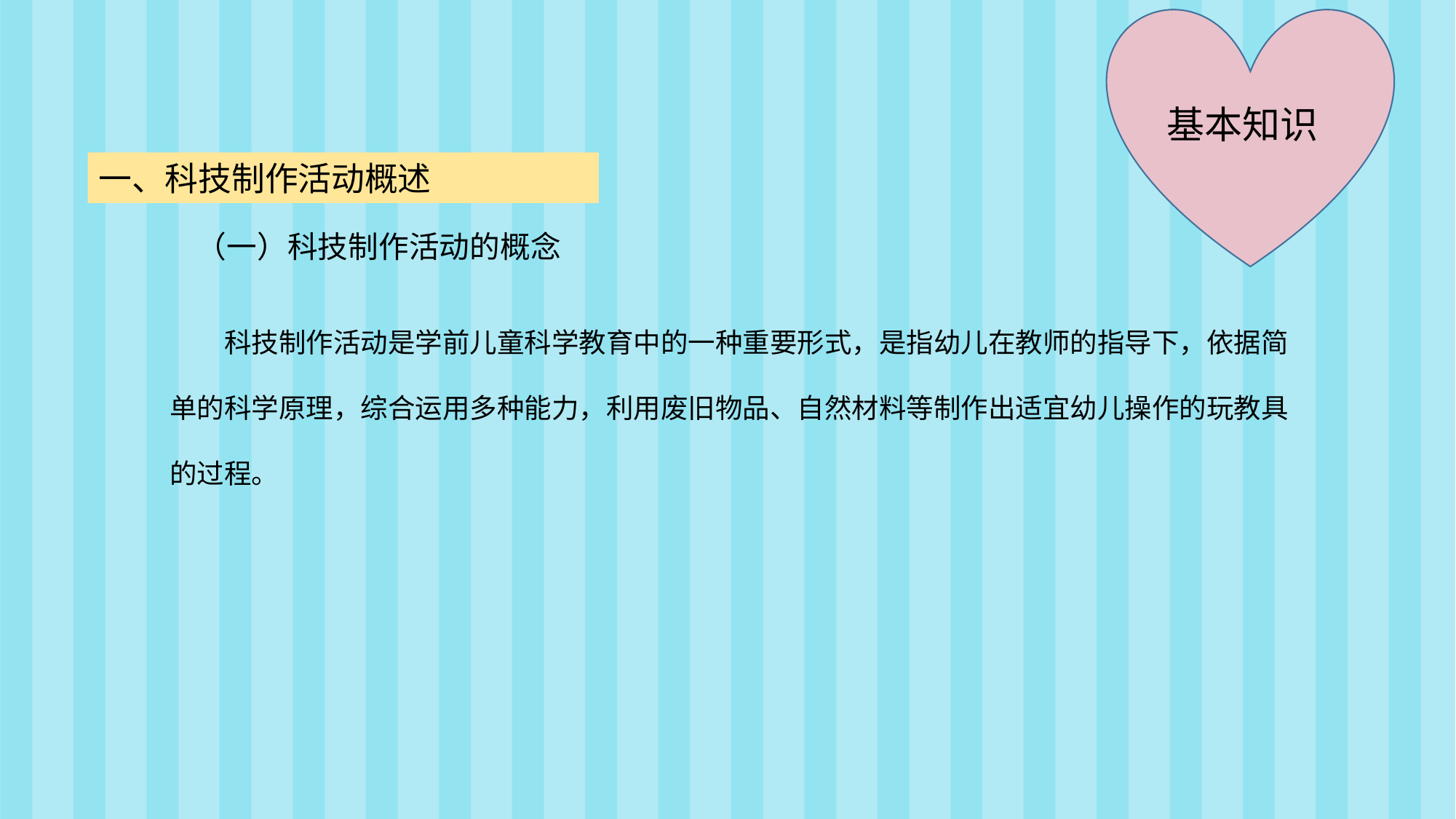

基本知识
一、科技制作活动概述
（一）科技制作活动的概念
科技制作活动是学前儿童科学教育中的一种重要形式，是指幼儿在教师的指导下，依据简
单的科学原理，综合运用多种能力，利用废旧物品、自然材料等制作出适宜幼儿操作的玩教具
的过程。